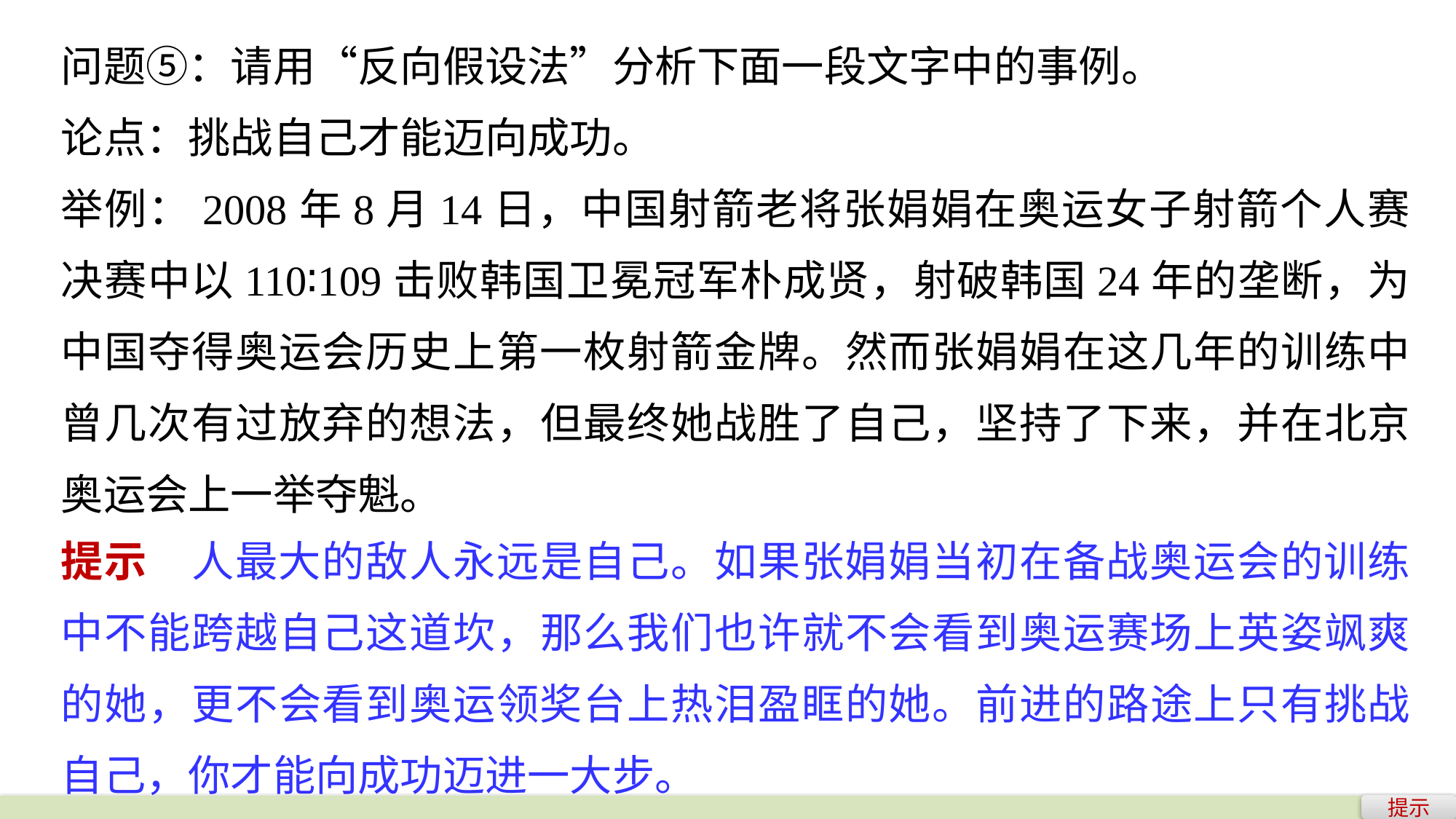

问题⑤：请用“反向假设法”分析下面一段文字中的事例。
论点：挑战自己才能迈向成功。
举例：2008年8月14日，中国射箭老将张娟娟在奥运女子射箭个人赛决赛中以110∶109击败韩国卫冕冠军朴成贤，射破韩国24年的垄断，为中国夺得奥运会历史上第一枚射箭金牌。然而张娟娟在这几年的训练中曾几次有过放弃的想法，但最终她战胜了自己，坚持了下来，并在北京奥运会上一举夺魁。
提示　人最大的敌人永远是自己。如果张娟娟当初在备战奥运会的训练中不能跨越自己这道坎，那么我们也许就不会看到奥运赛场上英姿飒爽的她，更不会看到奥运领奖台上热泪盈眶的她。前进的路途上只有挑战自己，你才能向成功迈进一大步。
提示